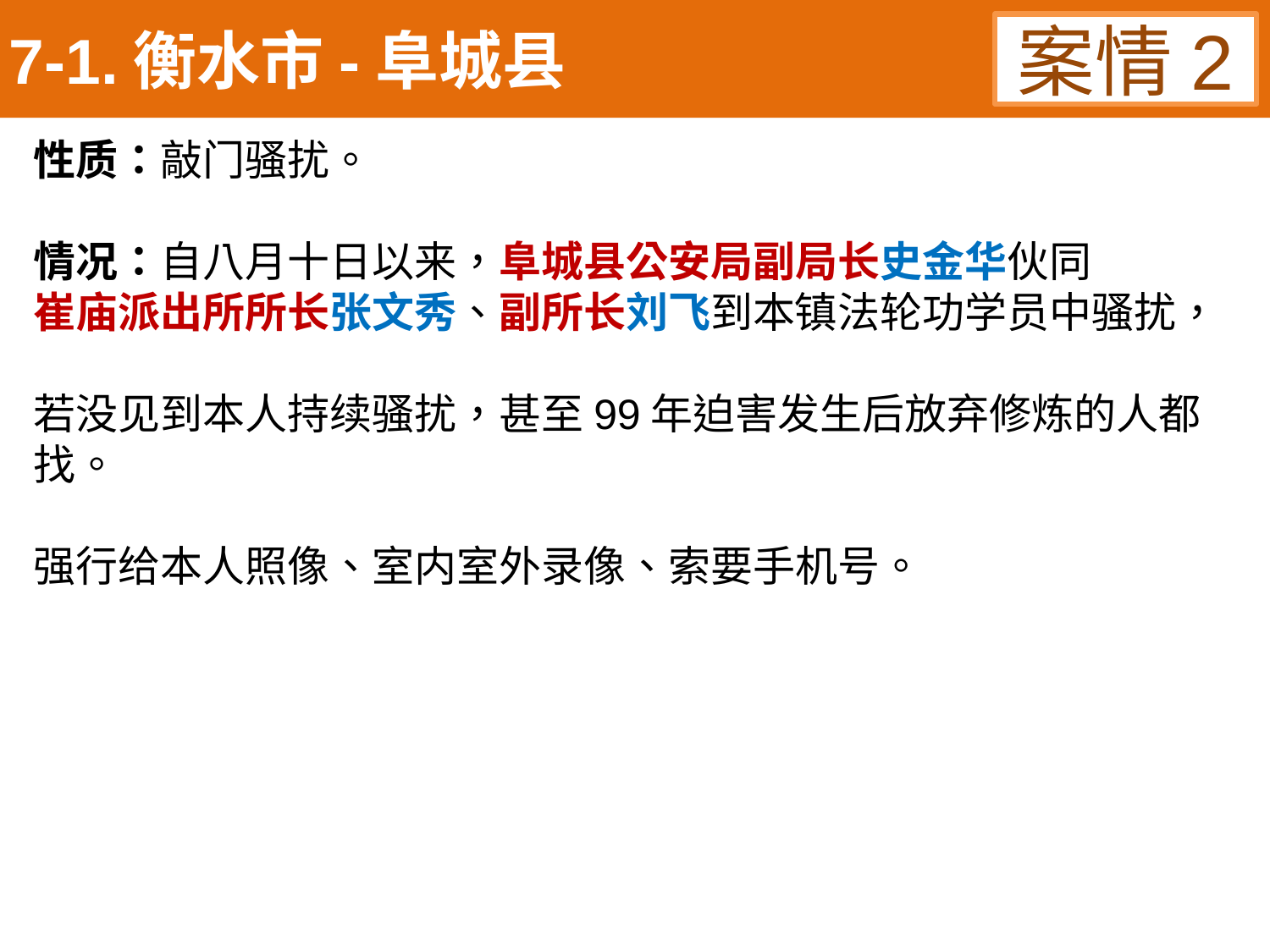

7-1.衡水市-阜城县
案情2
性质：敲门骚扰。

情况：自八月十日以来，阜城县公安局副局长史金华伙同
崔庙派出所所长张文秀、副所长刘飞到本镇法轮功学员中骚扰，

若没见到本人持续骚扰，甚至99年迫害发生后放弃修炼的人都找。

强行给本人照像、室内室外录像、索要手机号。